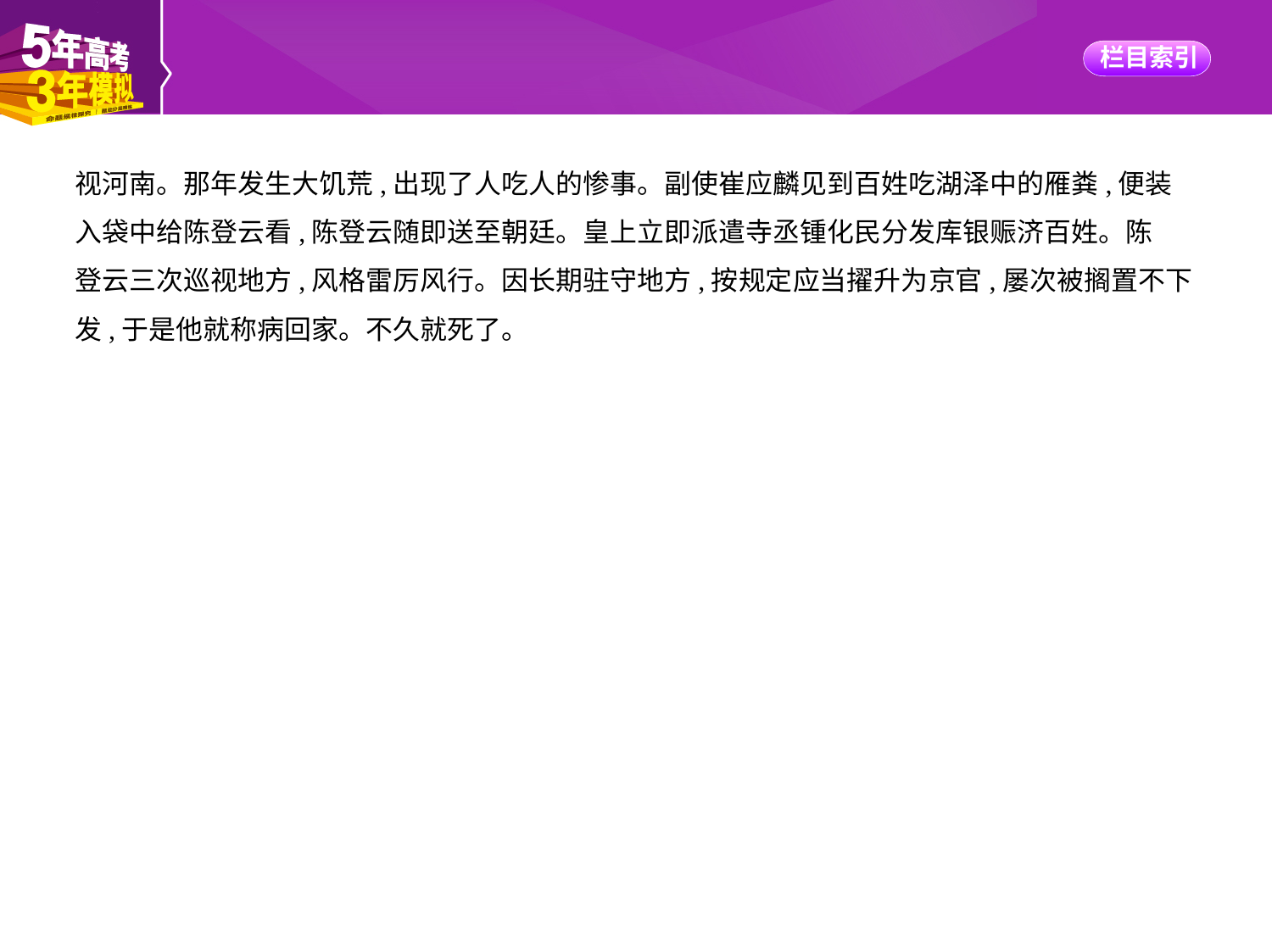

视河南。那年发生大饥荒,出现了人吃人的惨事。副使崔应麟见到百姓吃湖泽中的雁粪,便装
入袋中给陈登云看,陈登云随即送至朝廷。皇上立即派遣寺丞锺化民分发库银赈济百姓。陈
登云三次巡视地方,风格雷厉风行。因长期驻守地方,按规定应当擢升为京官,屡次被搁置不下
发,于是他就称病回家。不久就死了。